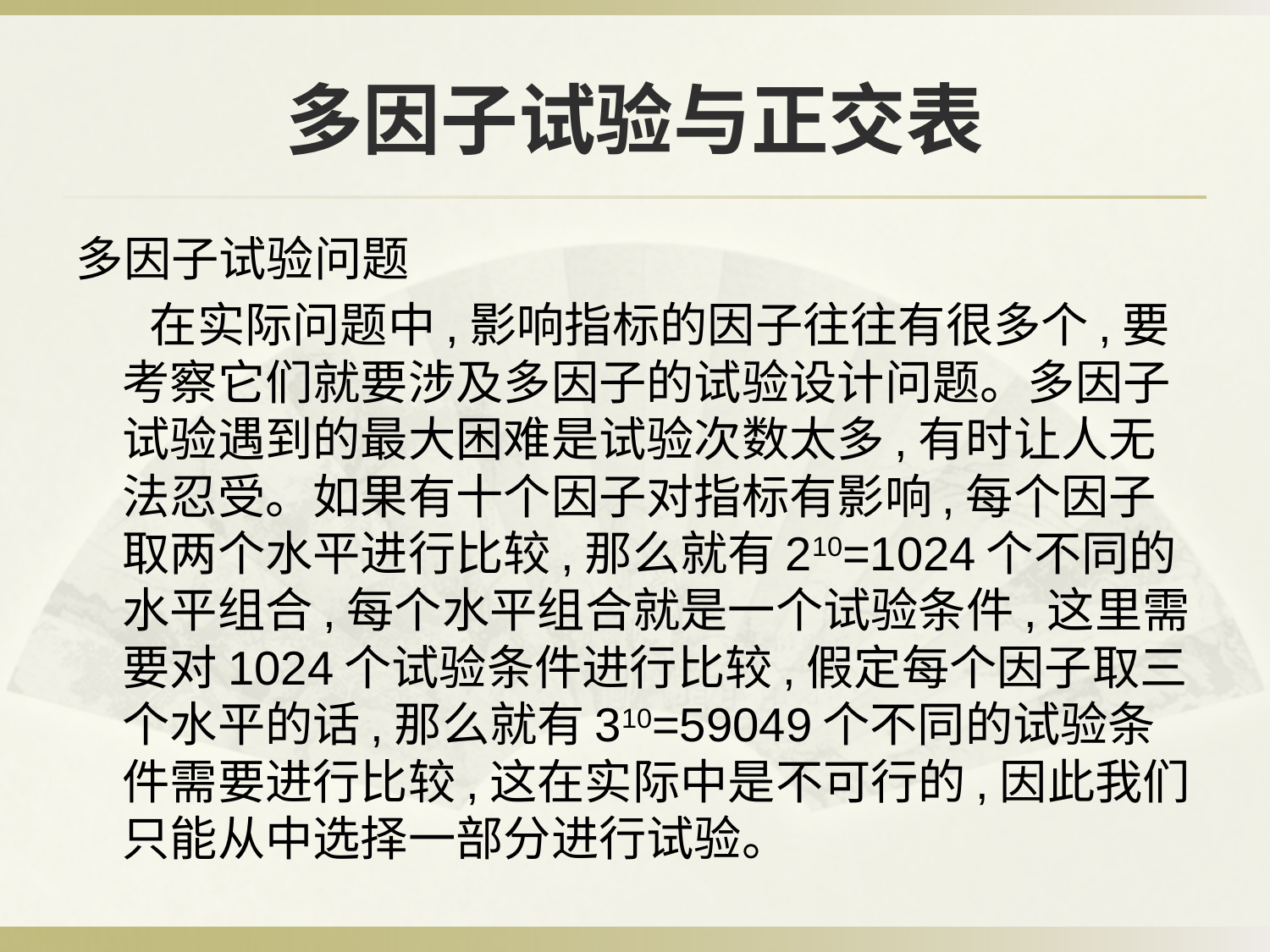

# 多因子试验与正交表
多因子试验问题
      在实际问题中,影响指标的因子往往有很多个,要考察它们就要涉及多因子的试验设计问题。多因子试验遇到的最大困难是试验次数太多,有时让人无法忍受。如果有十个因子对指标有影响,每个因子取两个水平进行比较,那么就有210=1024个不同的水平组合,每个水平组合就是一个试验条件,这里需要对1024个试验条件进行比较,假定每个因子取三个水平的话,那么就有310=59049个不同的试验条件需要进行比较,这在实际中是不可行的,因此我们只能从中选择一部分进行试验。